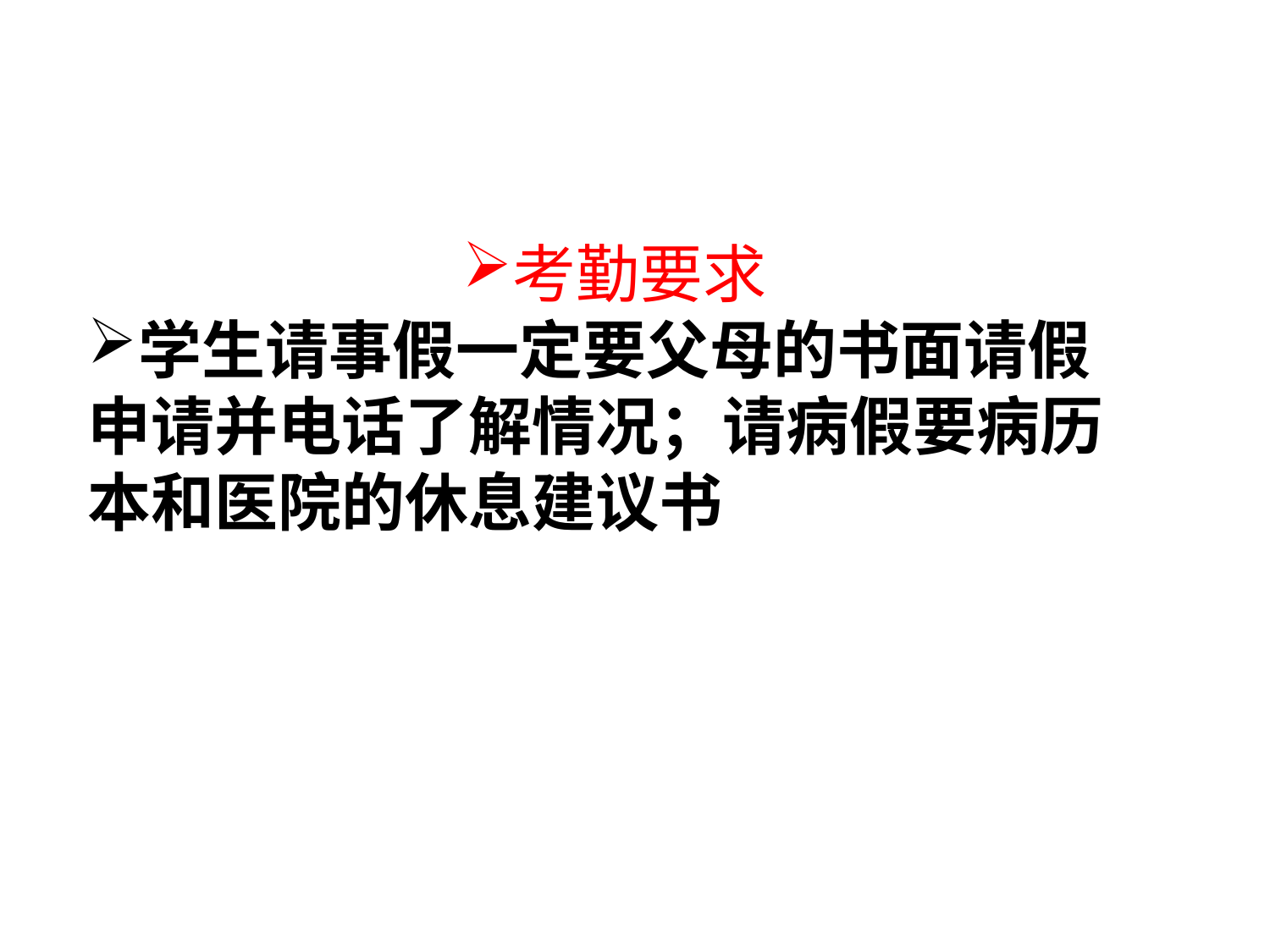

考勤要求
学生请事假一定要父母的书面请假申请并电话了解情况；请病假要病历本和医院的休息建议书